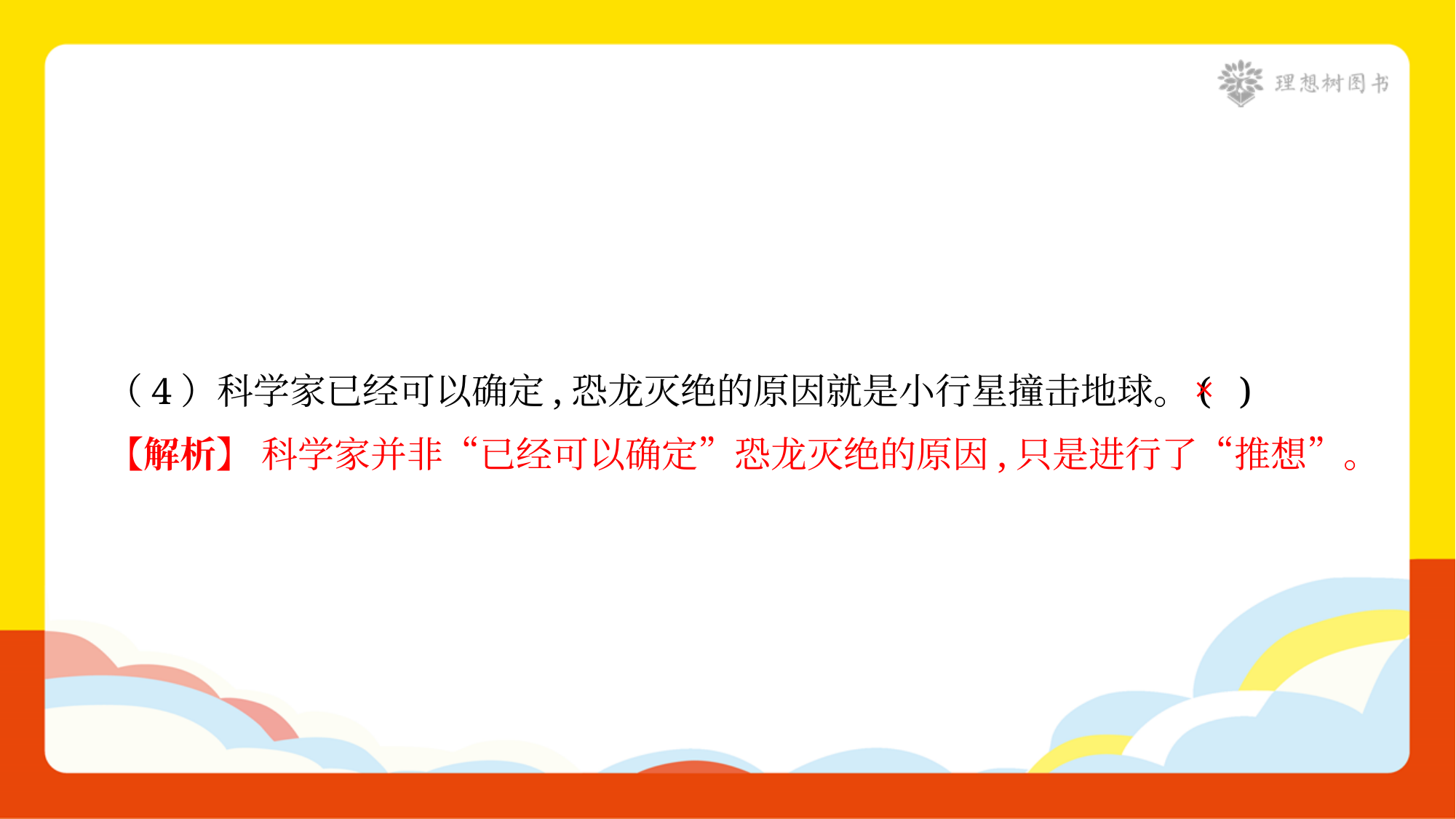

×
（4）科学家已经可以确定,恐龙灭绝的原因就是小行星撞击地球。(   )
【解析】 科学家并非“已经可以确定”恐龙灭绝的原因,只是进行了“推想”。